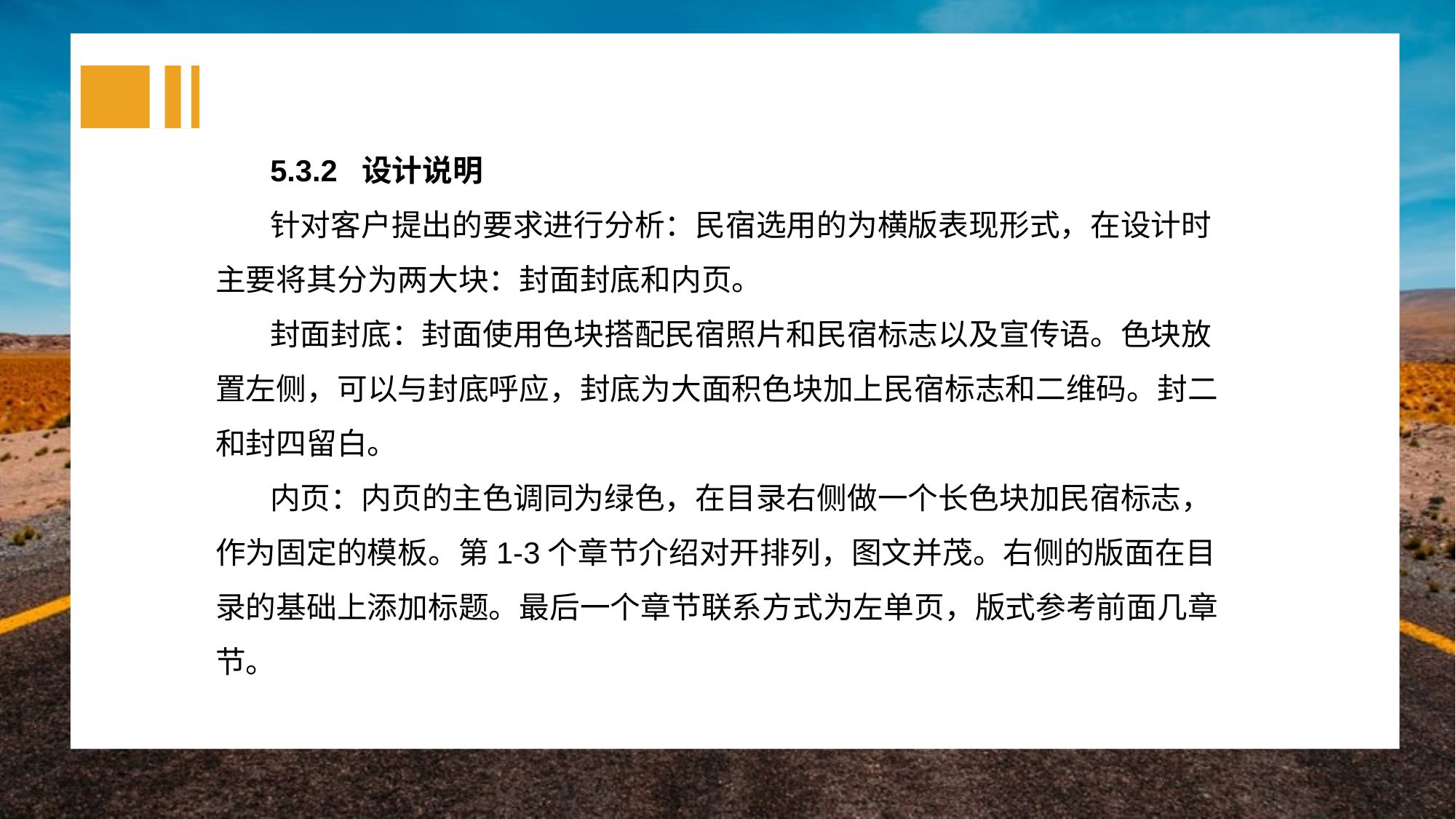

5.3.2  设计说明
针对客户提出的要求进行分析：民宿选用的为横版表现形式，在设计时主要将其分为两大块：封面封底和内页。
封面封底：封面使用色块搭配民宿照片和民宿标志以及宣传语。色块放置左侧，可以与封底呼应，封底为大面积色块加上民宿标志和二维码。封二和封四留白。
内页：内页的主色调同为绿色，在目录右侧做一个长色块加民宿标志，作为固定的模板。第1-3个章节介绍对开排列，图文并茂。右侧的版面在目录的基础上添加标题。最后一个章节联系方式为左单页，版式参考前面几章节。